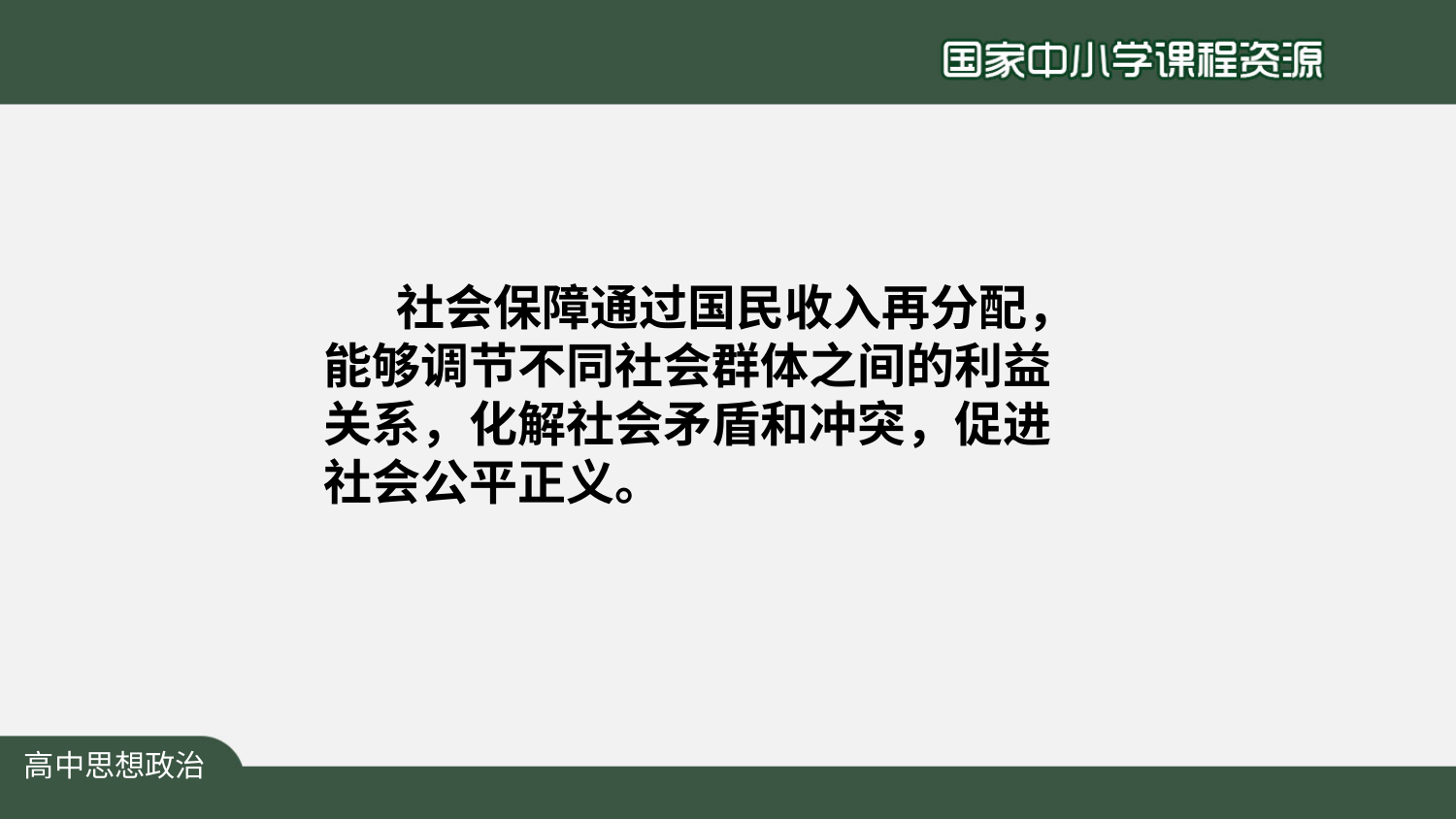

社会保障通过国民收入再分配，能够调节不同社会群体之间的利益关系，化解社会矛盾和冲突，促进社会公平正义。